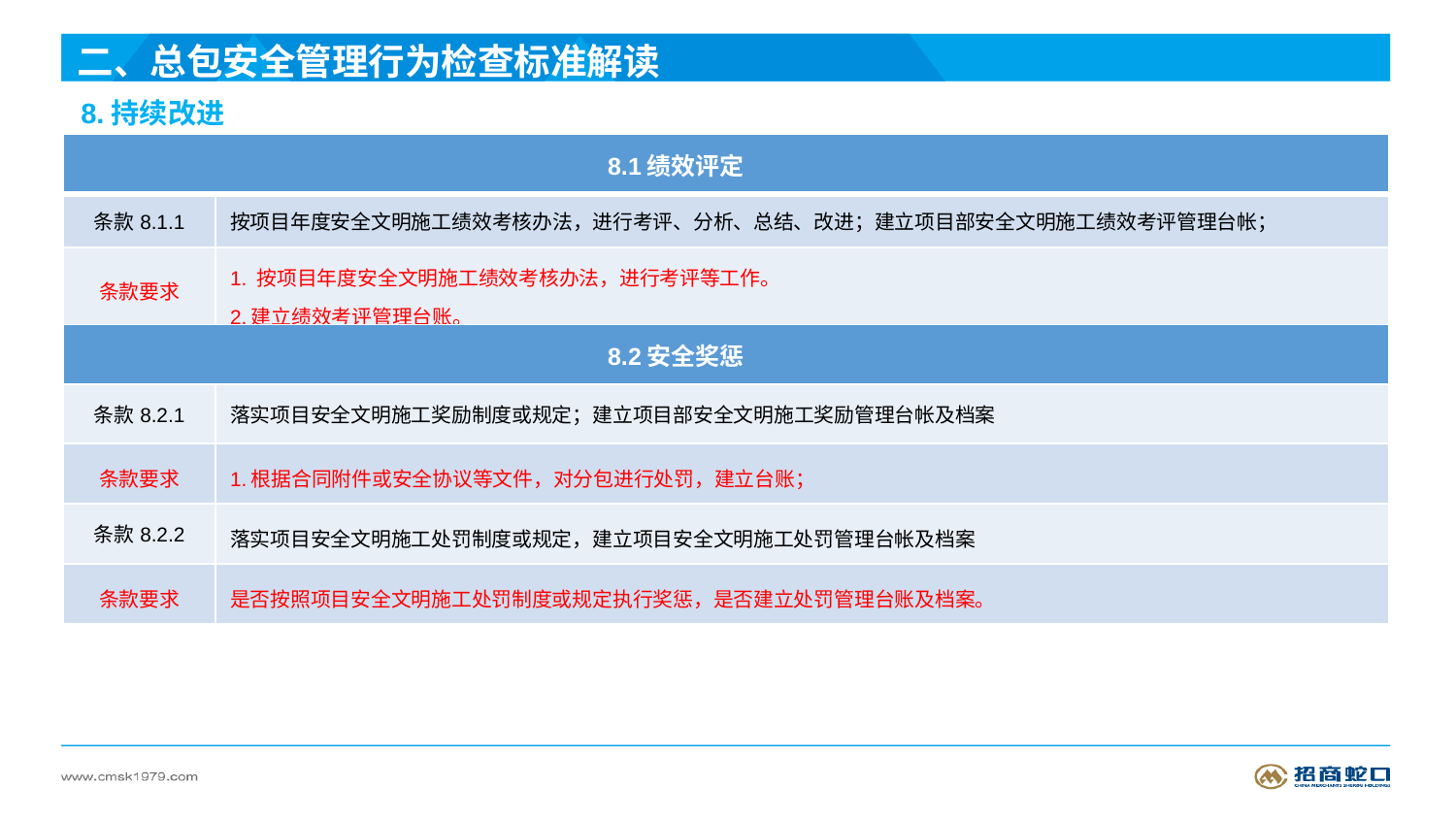

二、总包安全管理行为检查标准解读
8.持续改进
| 8.1绩效评定 |  |
| --- | --- |
| 条款8.1.1 | 按项目年度安全文明施工绩效考核办法，进行考评、分析、总结、改进；建立项目部安全文明施工绩效考评管理台帐； |
| 条款要求 | 1. 按项目年度安全文明施工绩效考核办法，进行考评等工作。 2.建立绩效考评管理台账。 |
| 8.2安全奖惩 |  |
| 条款8.2.1 | 落实项目安全文明施工奖励制度或规定；建立项目部安全文明施工奖励管理台帐及档案 |
| 条款要求 | 1.根据合同附件或安全协议等文件，对分包进行处罚，建立台账； |
| 条款8.2.2 | 落实项目安全文明施工处罚制度或规定，建立项目安全文明施工处罚管理台帐及档案 |
| 条款要求 | 是否按照项目安全文明施工处罚制度或规定执行奖惩，是否建立处罚管理台账及档案。 |